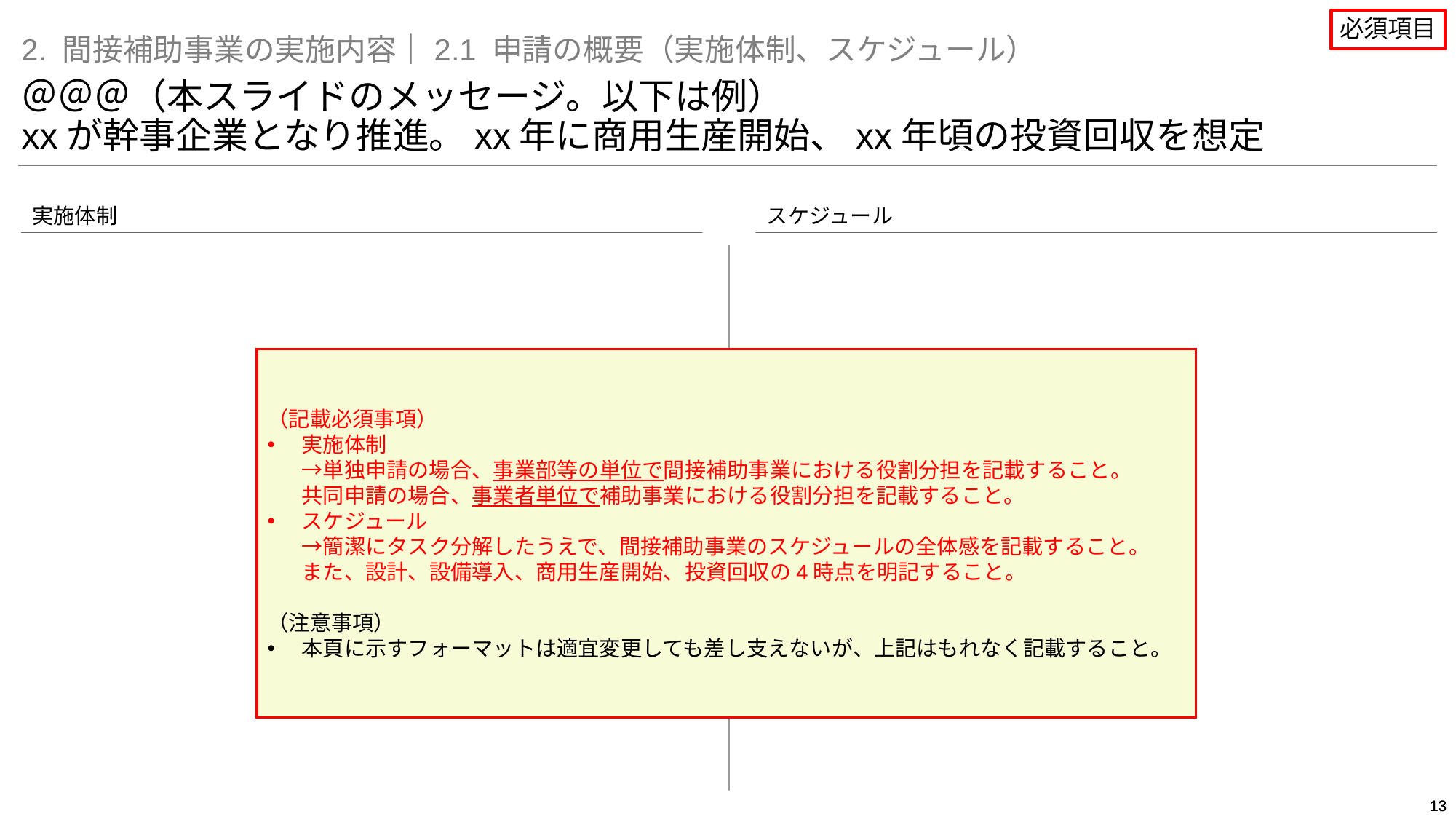

①基本的事項の審査
ウ．間接補助事業の実施体制（必須項目）
必須項目
2. 間接補助事業の実施内容｜2.1 申請の概要（実施体制、スケジュール）
＠＠＠（本スライドのメッセージ。以下は例）
xxが幹事企業となり推進。xx年に商用生産開始、xx年頃の投資回収を想定
実施体制
スケジュール
（記載必須事項）
実施体制
→単独申請の場合、事業部等の単位で間接補助事業における役割分担を記載すること。
共同申請の場合、事業者単位で補助事業における役割分担を記載すること。
スケジュール
→簡潔にタスク分解したうえで、間接補助事業のスケジュールの全体感を記載すること。
また、設計、設備導入、商用生産開始、投資回収の4時点を明記すること。

（注意事項）
本頁に示すフォーマットは適宜変更しても差し支えないが、上記はもれなく記載すること。